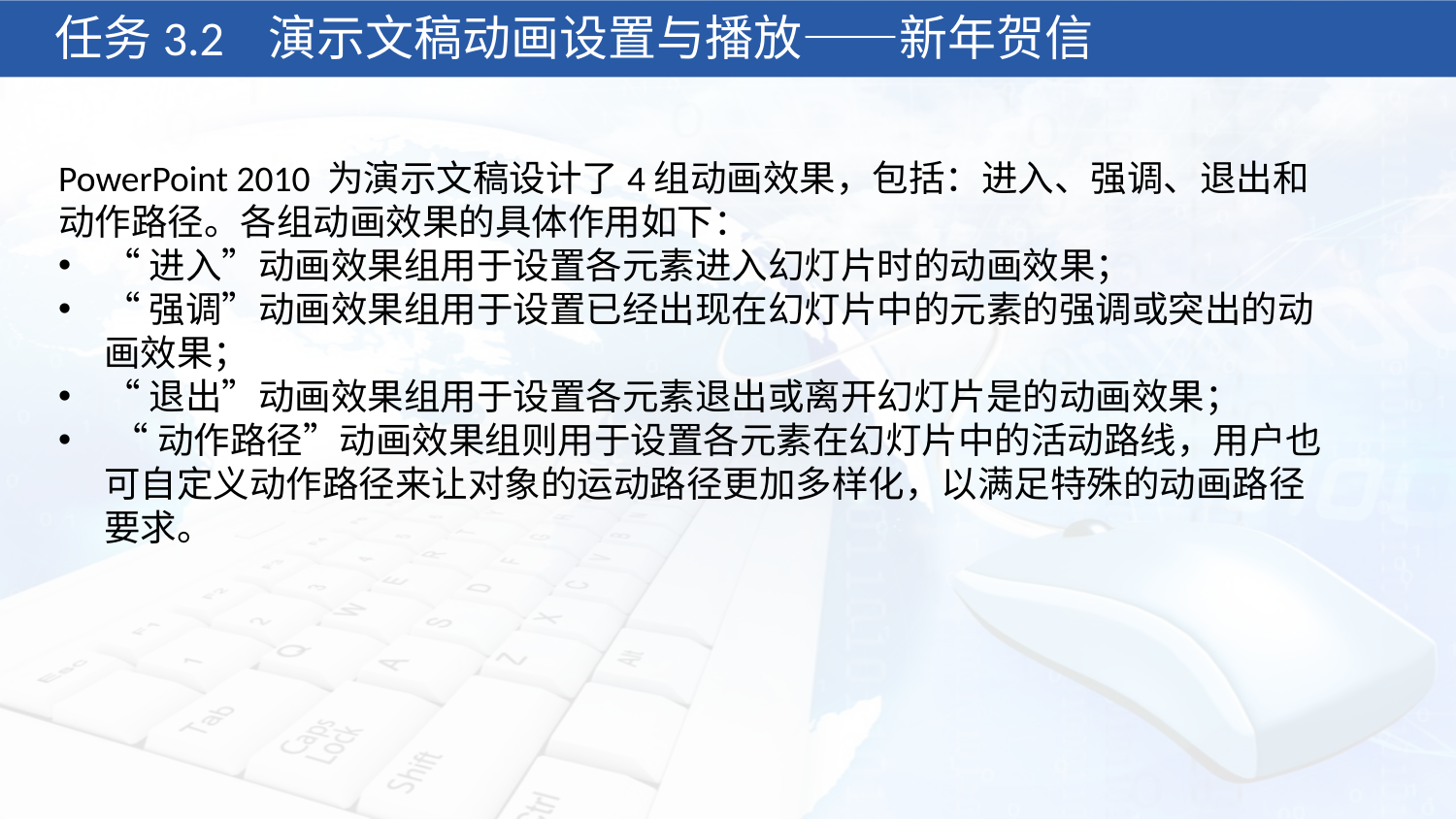

任务3.2   演示文稿动画设置与播放——新年贺信
PowerPoint 2010 为演示文稿设计了4组动画效果，包括：进入、强调、退出和动作路径。各组动画效果的具体作用如下：
“进入”动画效果组用于设置各元素进入幻灯片时的动画效果；
“强调”动画效果组用于设置已经出现在幻灯片中的元素的强调或突出的动画效果；
“退出”动画效果组用于设置各元素退出或离开幻灯片是的动画效果；
 “动作路径”动画效果组则用于设置各元素在幻灯片中的活动路线，用户也可自定义动作路径来让对象的运动路径更加多样化，以满足特殊的动画路径要求。